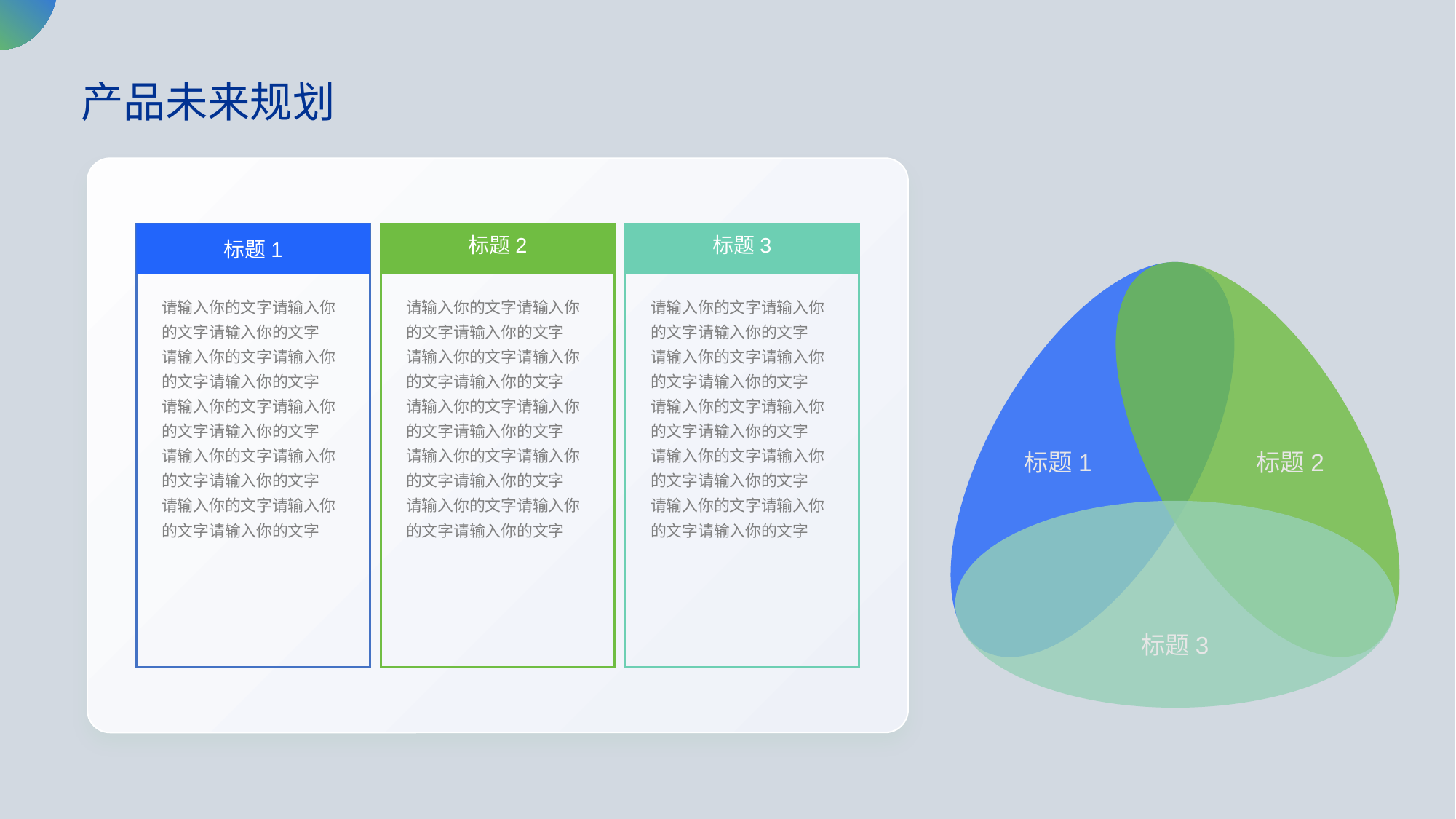

产品未来规划

标题2
标题3
标题1

请输入你的文字请输入你的文字请输入你的文字
请输入你的文字请输入你的文字请输入你的文字
请输入你的文字请输入你的文字请输入你的文字
请输入你的文字请输入你的文字请输入你的文字
请输入你的文字请输入你的文字请输入你的文字
请输入你的文字请输入你的文字请输入你的文字
请输入你的文字请输入你的文字请输入你的文字
请输入你的文字请输入你的文字请输入你的文字
请输入你的文字请输入你的文字请输入你的文字
请输入你的文字请输入你的文字请输入你的文字
请输入你的文字请输入你的文字请输入你的文字
请输入你的文字请输入你的文字请输入你的文字
请输入你的文字请输入你的文字请输入你的文字
请输入你的文字请输入你的文字请输入你的文字
请输入你的文字请输入你的文字请输入你的文字

标题1
标题2
标题3